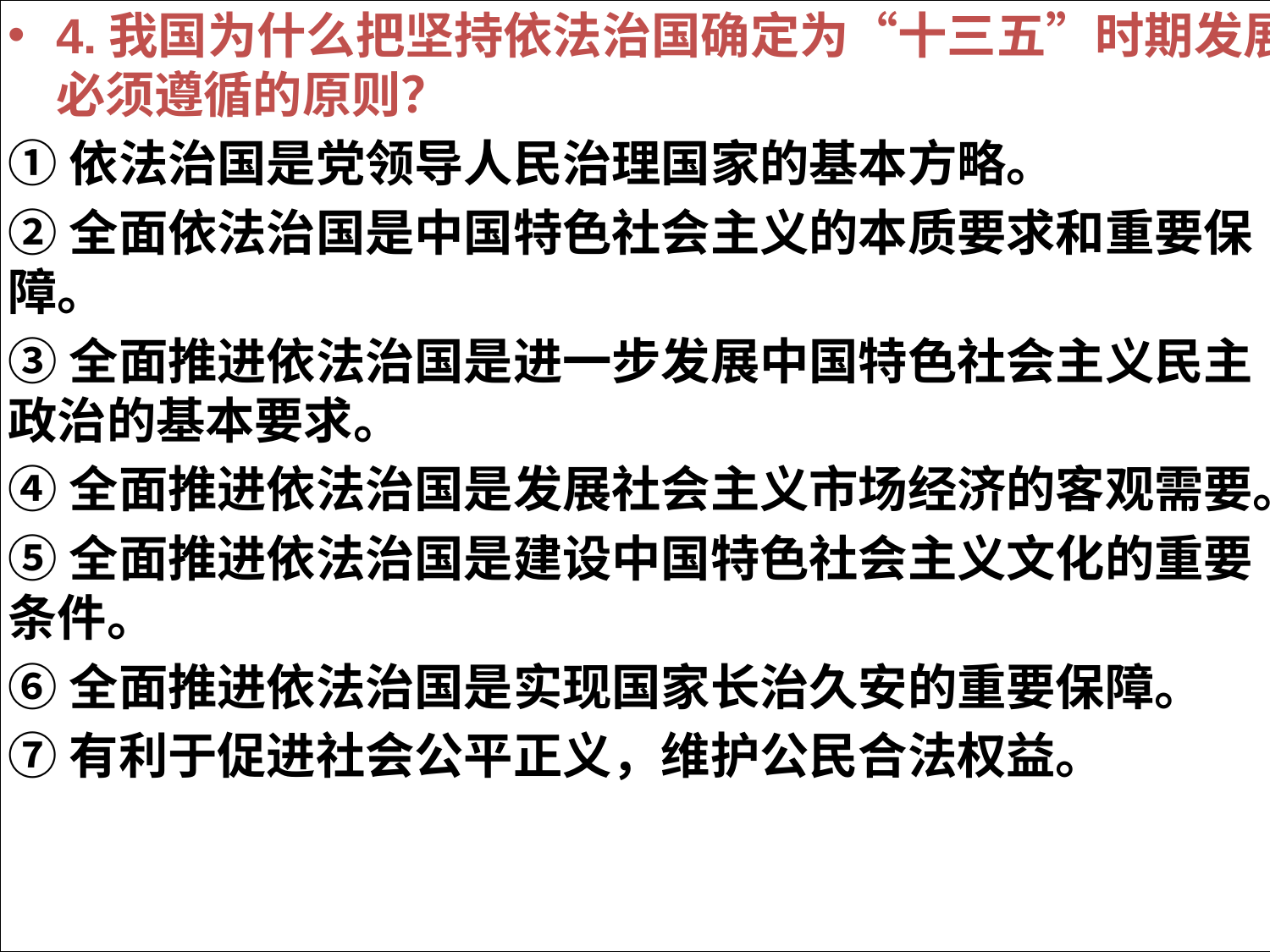

4.我国为什么把坚持依法治国确定为“十三五”时期发展必须遵循的原则？
①依法治国是党领导人民治理国家的基本方略。
②全面依法治国是中国特色社会主义的本质要求和重要保障。
③全面推进依法治国是进一步发展中国特色社会主义民主政治的基本要求。
④全面推进依法治国是发展社会主义市场经济的客观需要。
⑤全面推进依法治国是建设中国特色社会主义文化的重要条件。
⑥全面推进依法治国是实现国家长治久安的重要保障。
⑦有利于促进社会公平正义，维护公民合法权益。
#